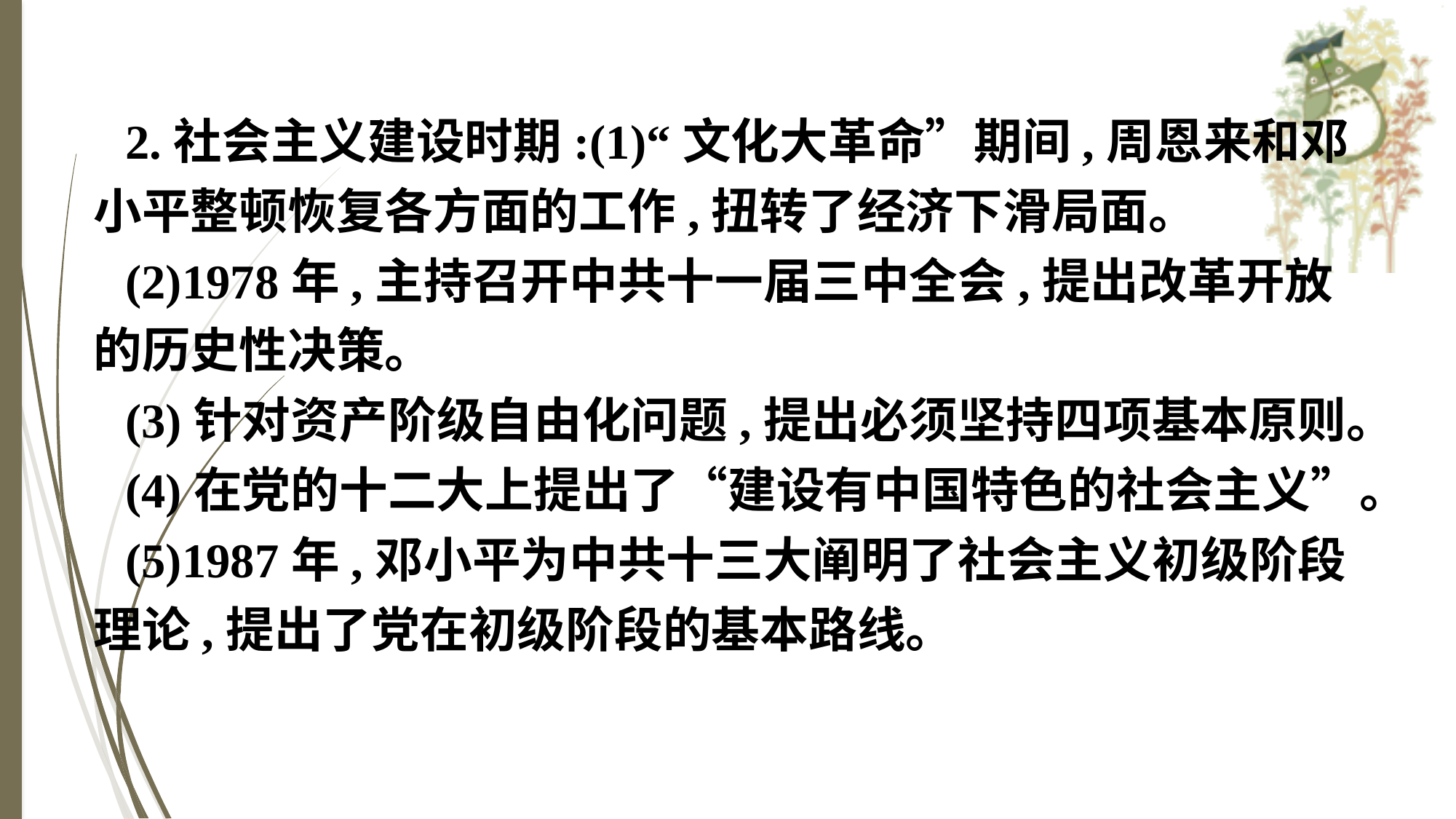

2.社会主义建设时期:(1)“文化大革命”期间,周恩来和邓小平整顿恢复各方面的工作,扭转了经济下滑局面。
(2)1978年,主持召开中共十一届三中全会,提出改革开放的历史性决策。
(3)针对资产阶级自由化问题,提出必须坚持四项基本原则。
(4)在党的十二大上提出了“建设有中国特色的社会主义”。
(5)1987年,邓小平为中共十三大阐明了社会主义初级阶段理论,提出了党在初级阶段的基本路线。